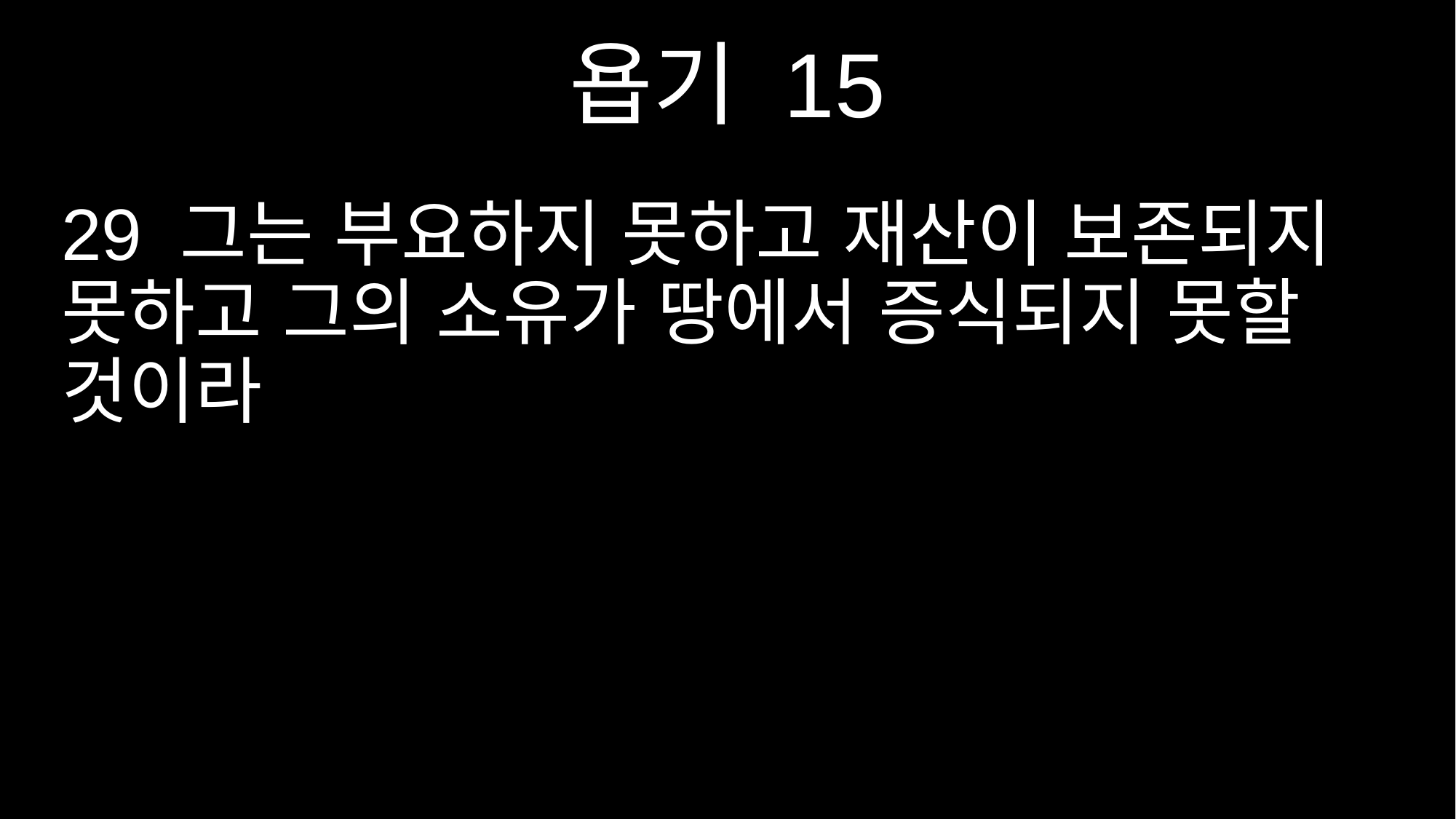

욥기 15
29 그는 부요하지 못하고 재산이 보존되지 못하고 그의 소유가 땅에서 증식되지 못할 것이라